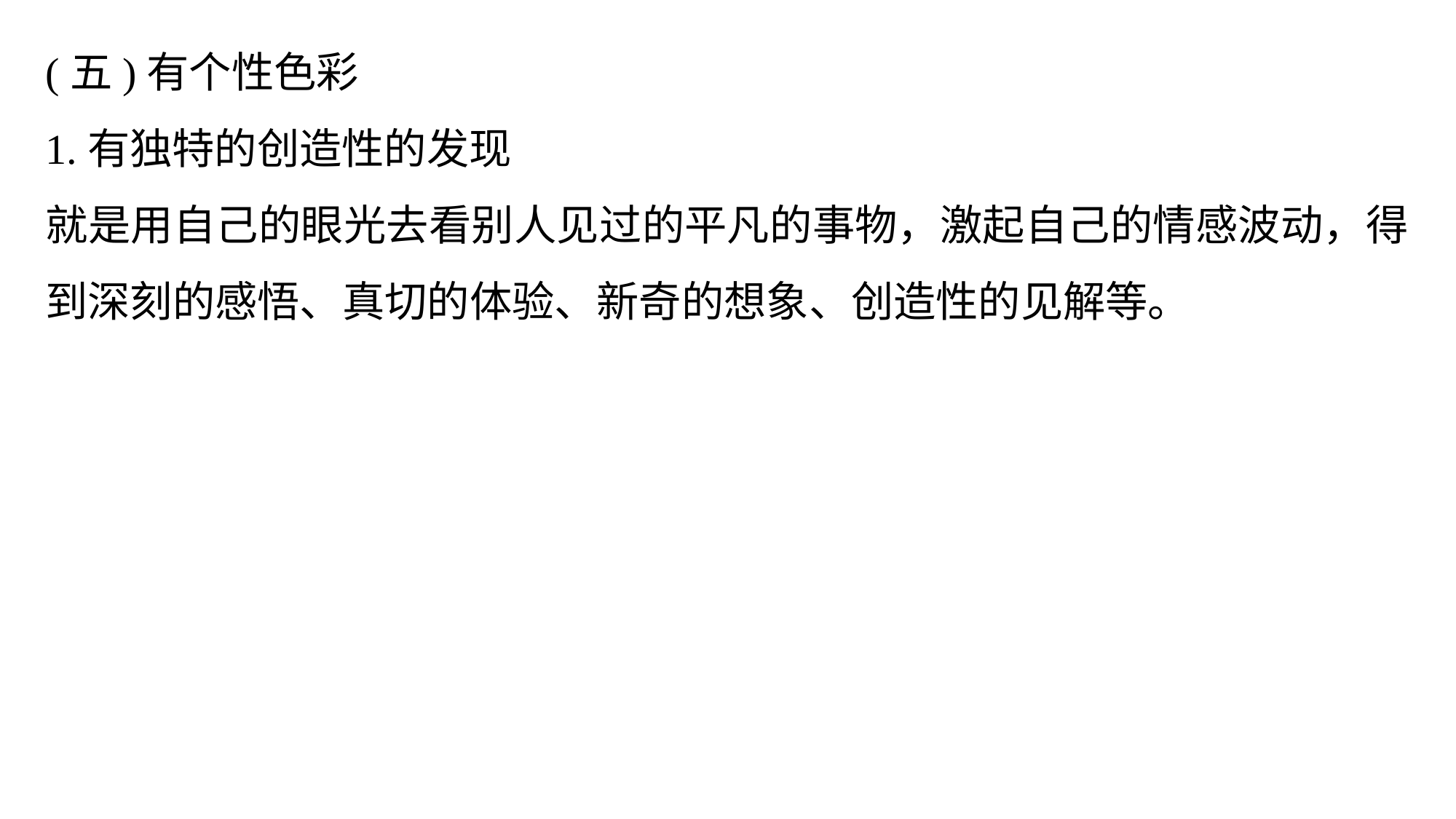

(五)有个性色彩
1.有独特的创造性的发现
就是用自己的眼光去看别人见过的平凡的事物，激起自己的情感波动，得到深刻的感悟、真切的体验、新奇的想象、创造性的见解等。